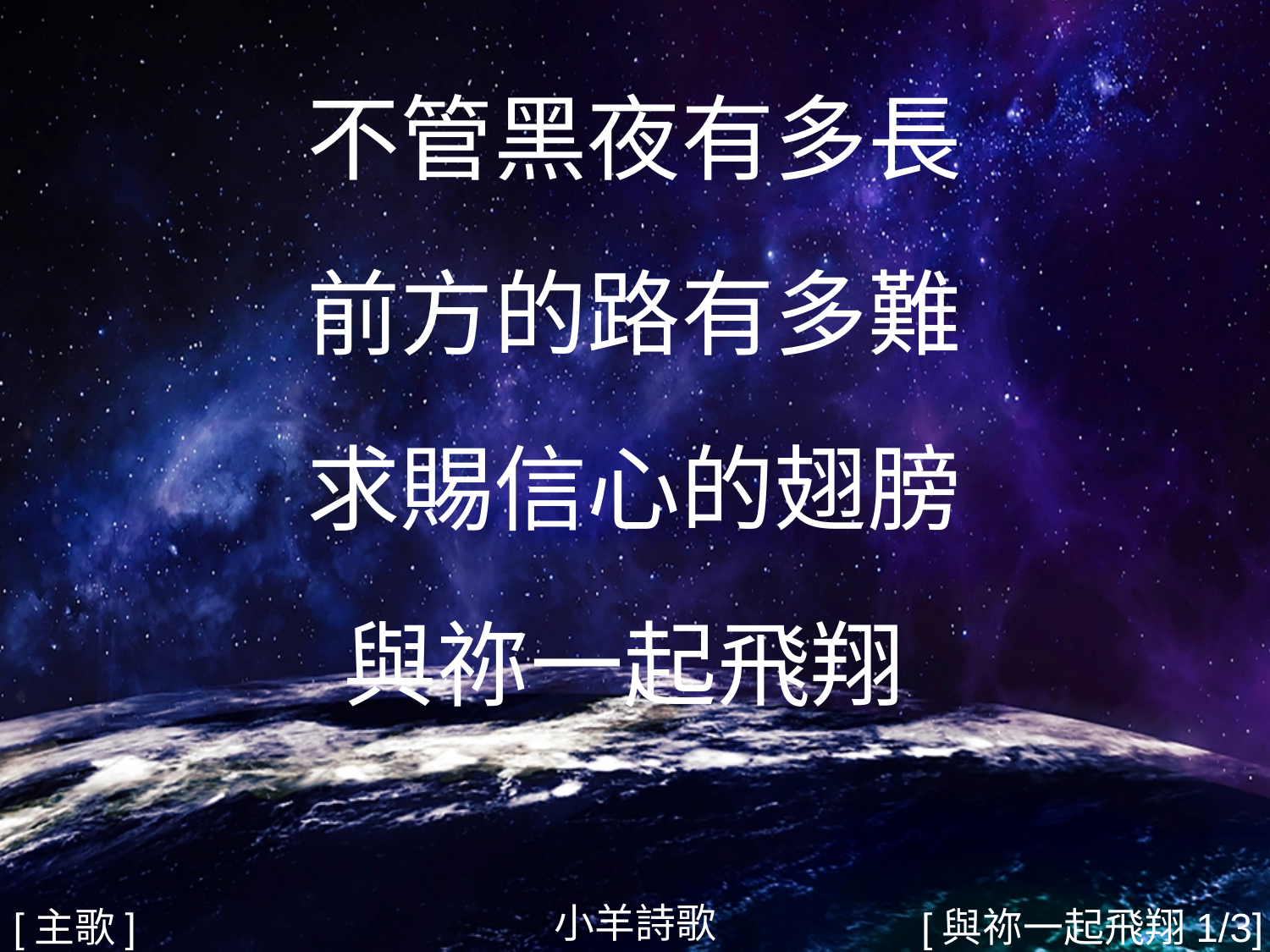

不管黑夜有多長

前方的路有多難

求賜信心的翅膀

與祢一起飛翔

#

小羊詩歌
[主歌]
[與祢一起飛翔1/3]